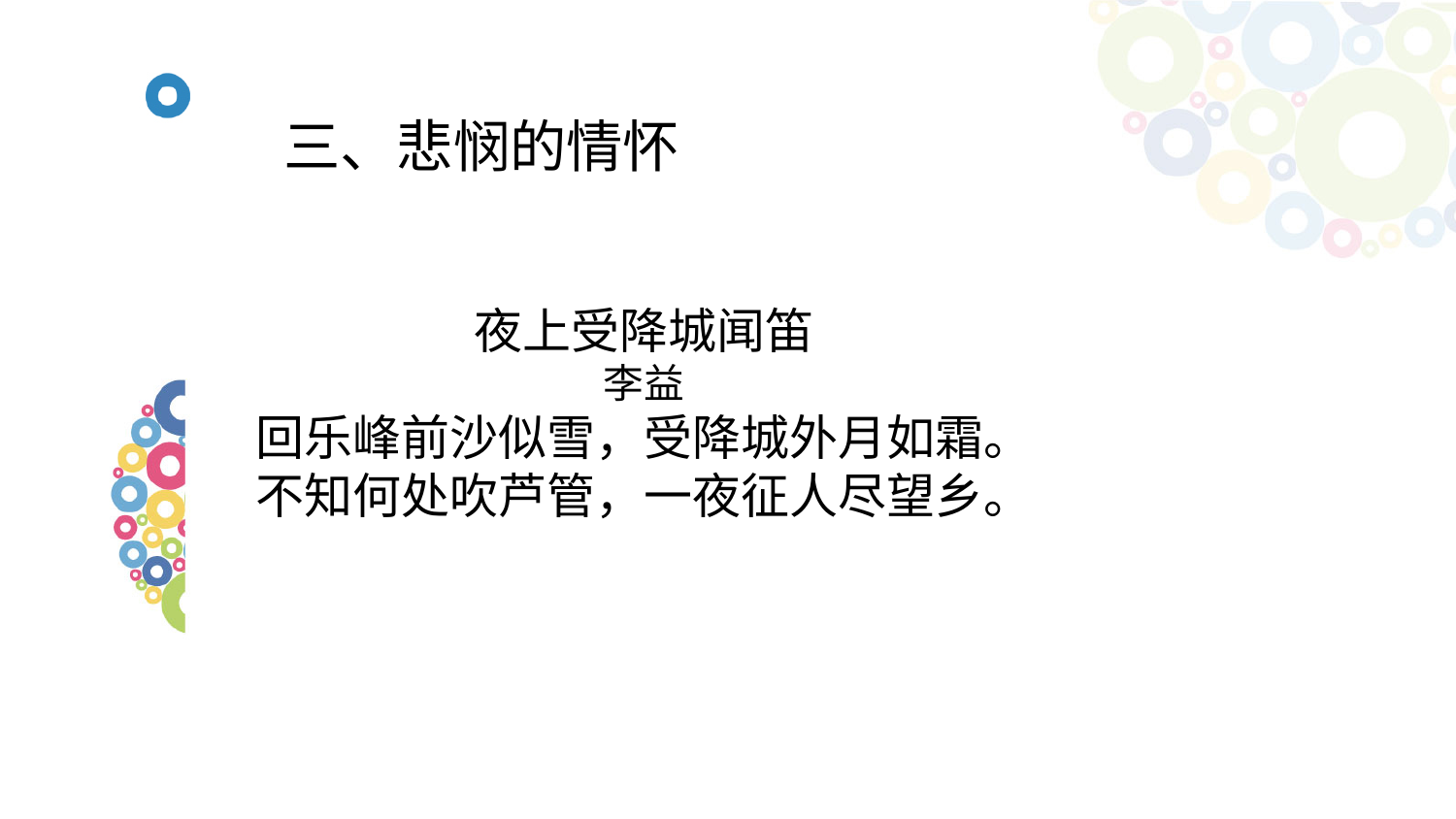

# 三、悲悯的情怀
夜上受降城闻笛
李益
回乐峰前沙似雪，受降城外月如霜。
不知何处吹芦管，一夜征人尽望乡。